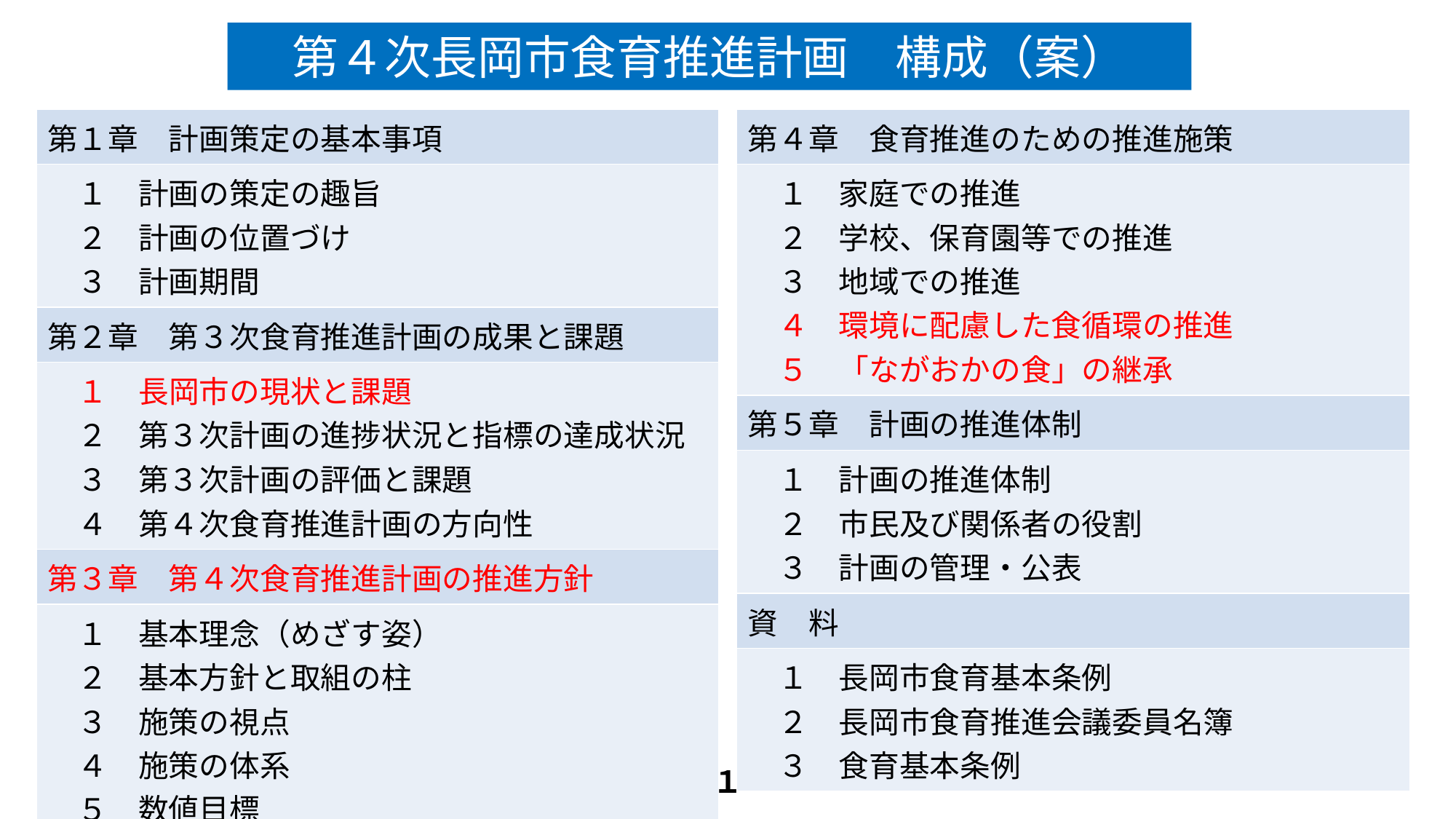

# 第４次長岡市食育推進計画　構成（案）
| 第１章　計画策定の基本事項 |
| --- |
| １　計画の策定の趣旨 　２　計画の位置づけ 　３　計画期間 |
| 第２章　第３次食育推進計画の成果と課題 |
| １　長岡市の現状と課題 　２　第３次計画の進捗状況と指標の達成状況 　３　第３次計画の評価と課題 　４　第４次食育推進計画の方向性 |
| 第３章　第４次食育推進計画の推進方針 |
| １　基本理念（めざす姿） 　２　基本方針と取組の柱 　３　施策の視点 　４　施策の体系 　５　数値目標 |
| 第４章　食育推進のための推進施策 |
| --- |
| １　家庭での推進 　２　学校、保育園等での推進 　３　地域での推進 　４　環境に配慮した食循環の推進 　５　「ながおかの食」の継承 |
| 第５章　計画の推進体制 |
| １　計画の推進体制 　２　市民及び関係者の役割 　３　計画の管理・公表 |
| 資　料 |
| １　長岡市食育基本条例 　２　長岡市食育推進会議委員名簿 　３　食育基本条例 |
１